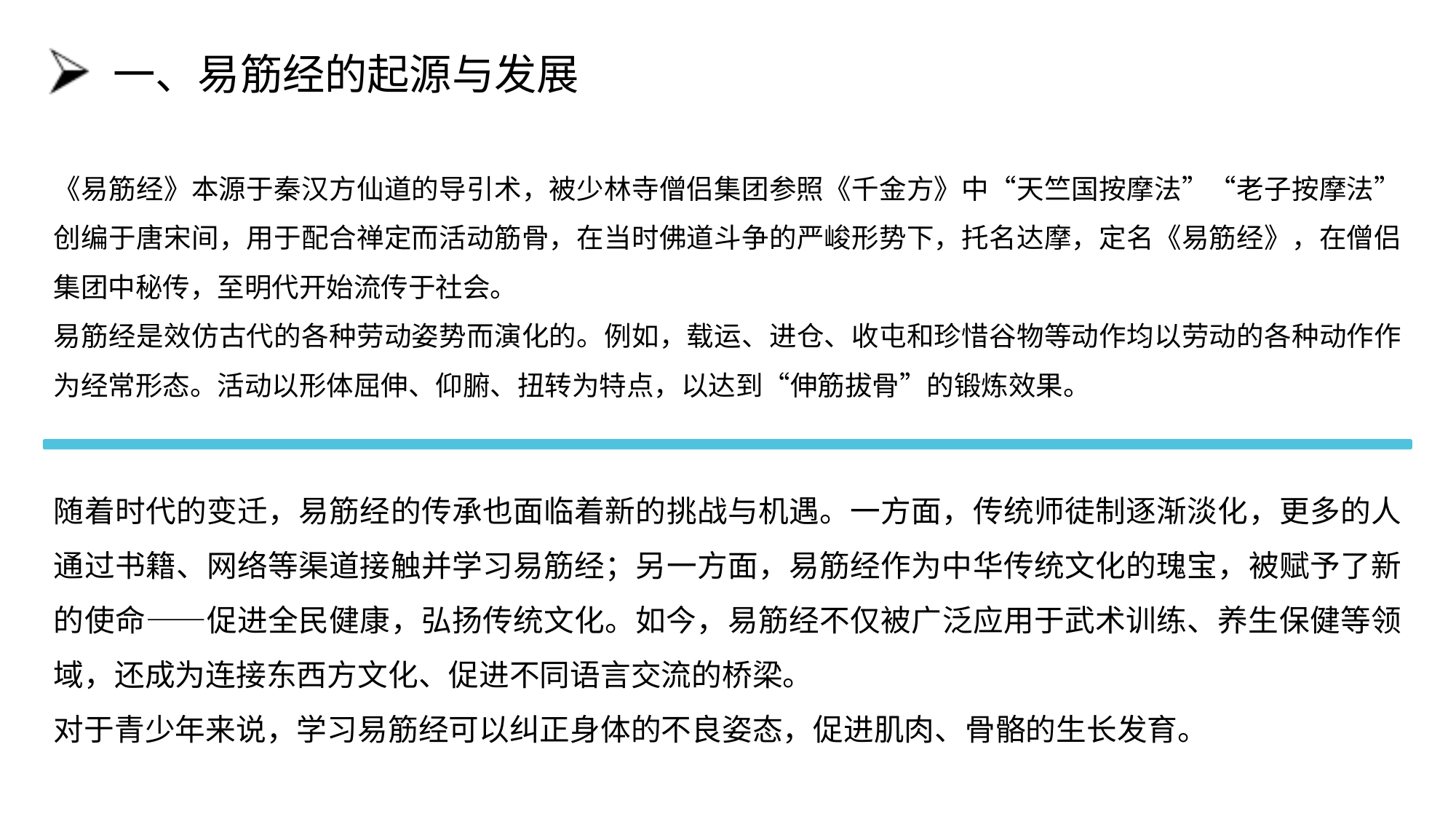

# 一、易筋经的起源与发展
《易筋经》本源于秦汉方仙道的导引术，被少林寺僧侣集团参照《千金方》中“天竺国按摩法”“老子按摩法”创编于唐宋间，用于配合禅定而活动筋骨，在当时佛道斗争的严峻形势下，托名达摩，定名《易筋经》，在僧侣集团中秘传，至明代开始流传于社会。
易筋经是效仿古代的各种劳动姿势而演化的。例如，载运、进仓、收屯和珍惜谷物等动作均以劳动的各种动作作为经常形态。活动以形体屈伸、仰腑、扭转为特点，以达到“伸筋拔骨”的锻炼效果。

随着时代的变迁，易筋经的传承也面临着新的挑战与机遇。一方面，传统师徒制逐渐淡化，更多的人通过书籍、网络等渠道接触并学习易筋经；另一方面，易筋经作为中华传统文化的瑰宝，被赋予了新的使命——促进全民健康，弘扬传统文化。如今，易筋经不仅被广泛应用于武术训练、养生保健等领域，还成为连接东西方文化、促进不同语言交流的桥梁。
对于青少年来说，学习易筋经可以纠正身体的不良姿态，促进肌肉、骨骼的生长发育。